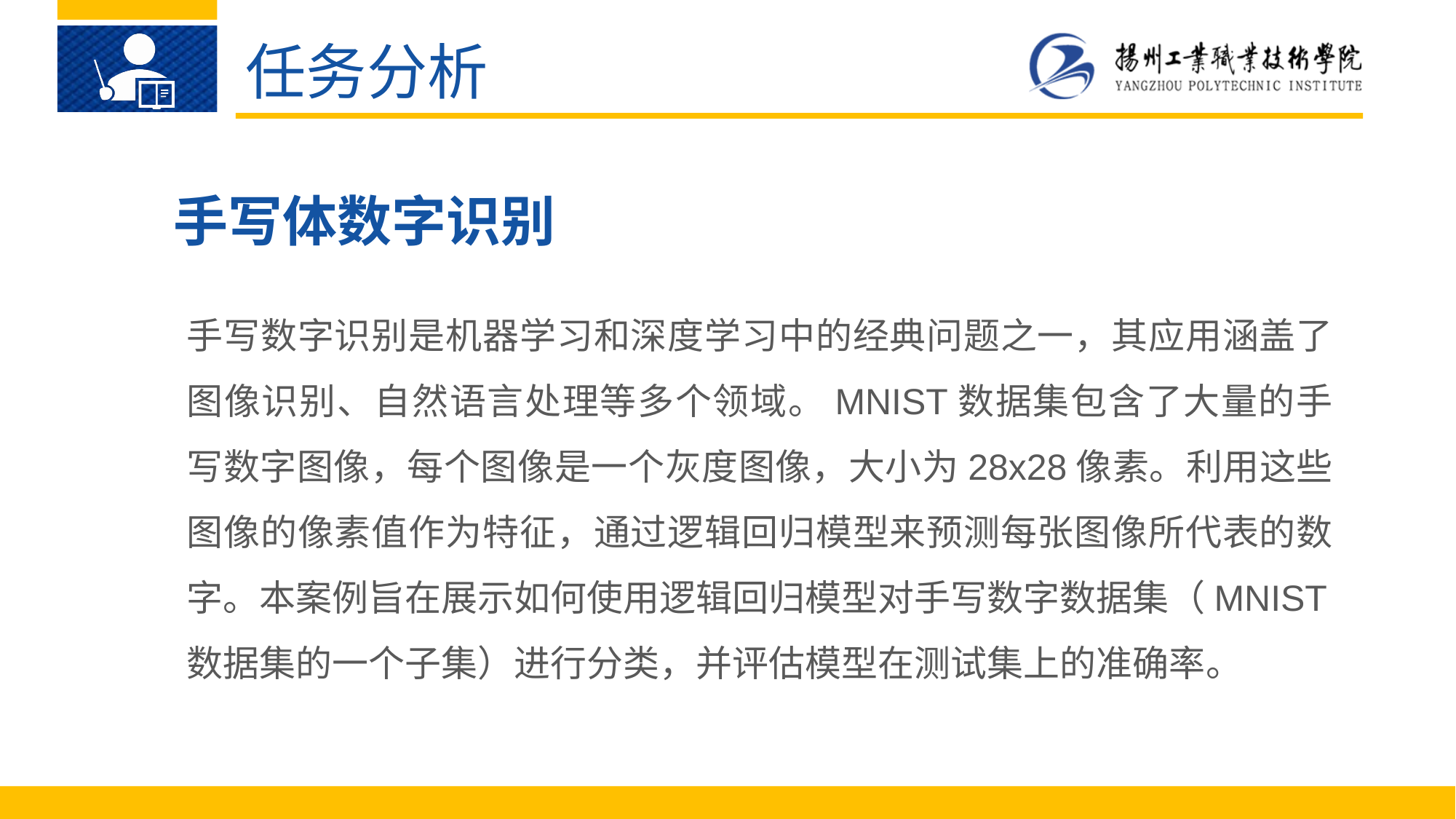

任务分析
手写体数字识别
手写数字识别是机器学习和深度学习中的经典问题之一，其应用涵盖了图像识别、自然语言处理等多个领域。MNIST数据集包含了大量的手写数字图像，每个图像是一个灰度图像，大小为28x28像素。利用这些图像的像素值作为特征，通过逻辑回归模型来预测每张图像所代表的数字。本案例旨在展示如何使用逻辑回归模型对手写数字数据集（MNIST数据集的一个子集）进行分类，并评估模型在测试集上的准确率。